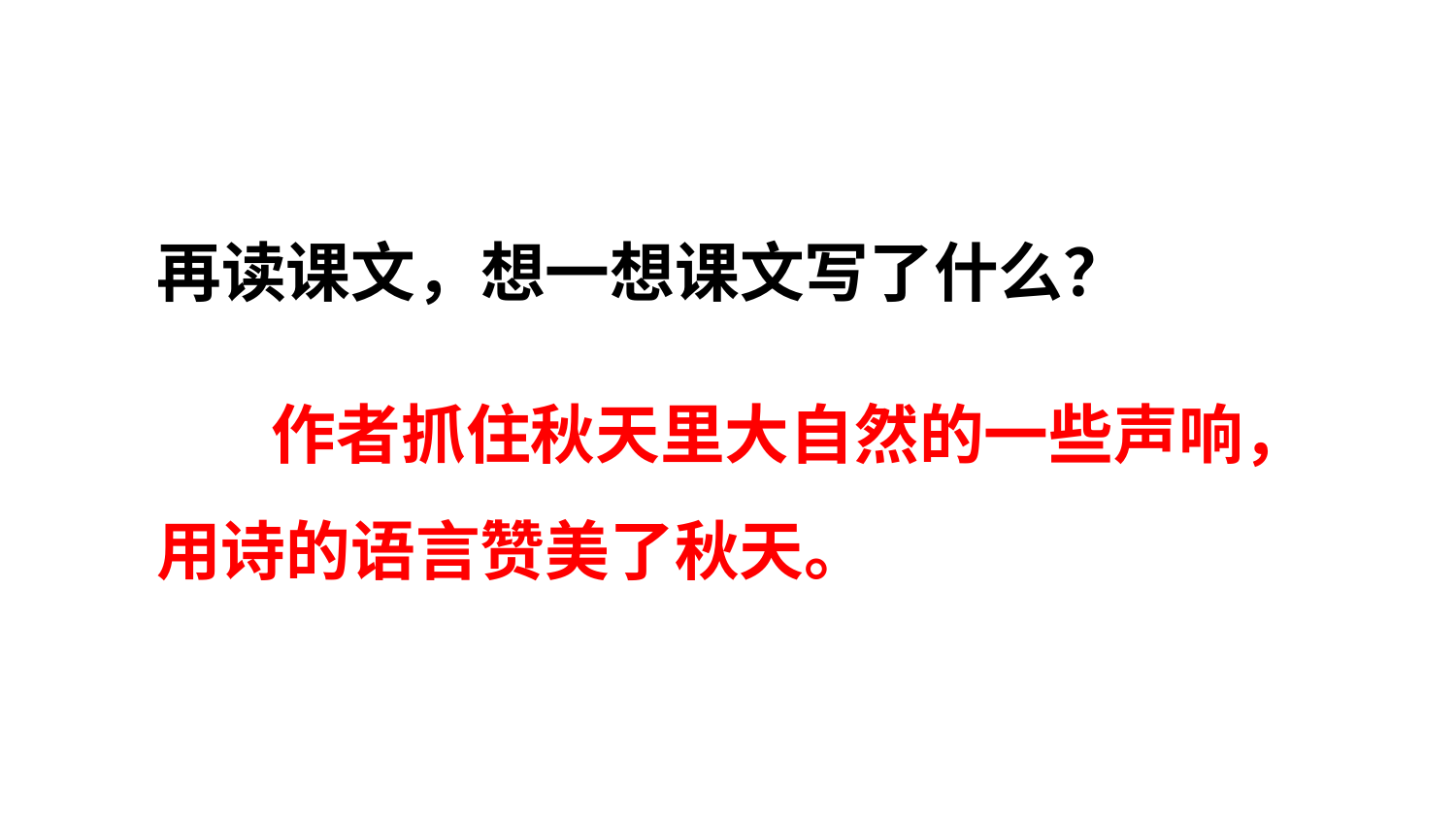

再读课文，想一想课文写了什么？
作者抓住秋天里大自然的一些声响，用诗的语言赞美了秋天。